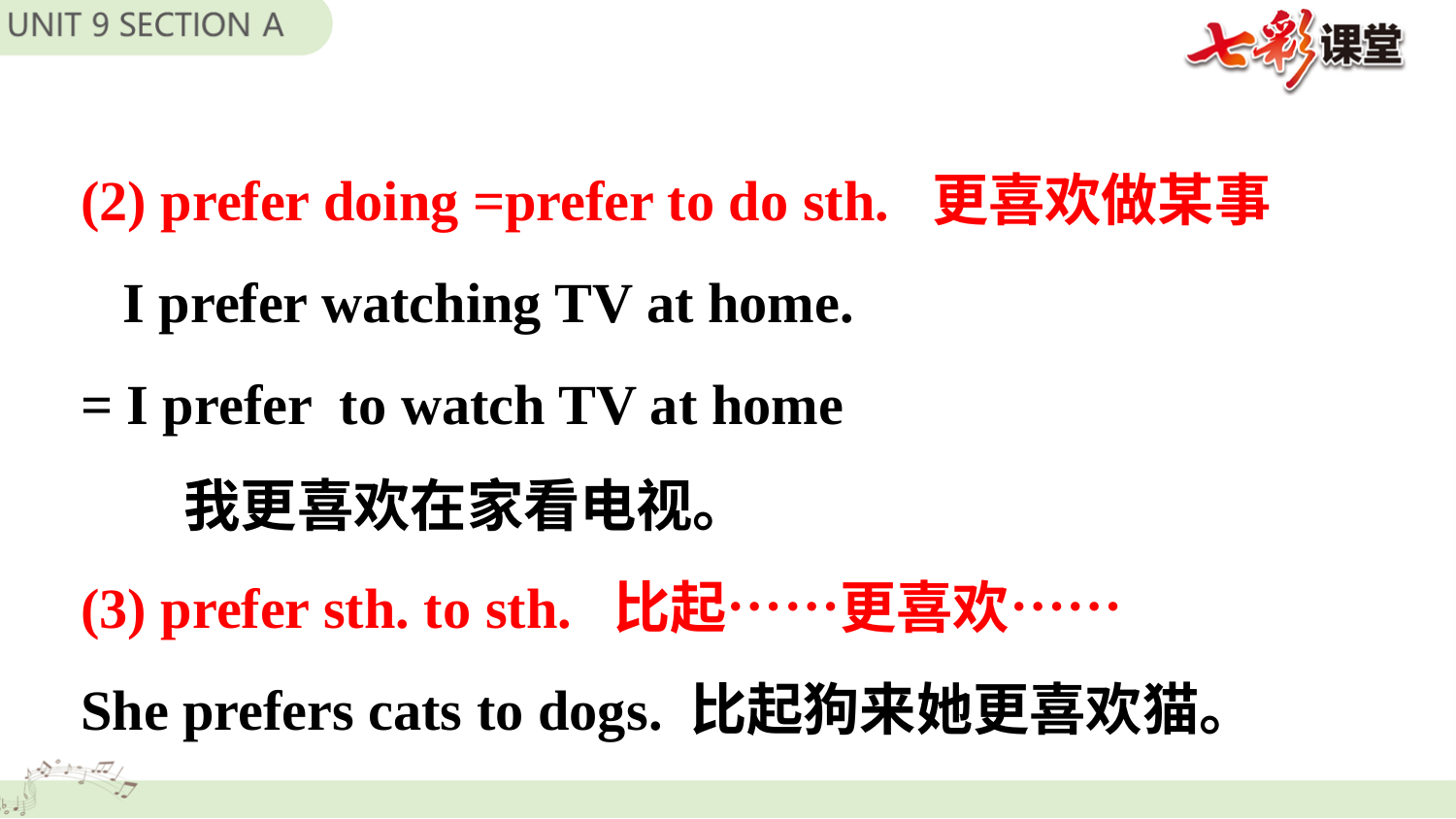

(2) prefer doing =prefer to do sth.  更喜欢做某事
   I prefer watching TV at home.
= I prefer  to watch TV at home
       我更喜欢在家看电视。
(3) prefer sth. to sth.  比起……更喜欢……
She prefers cats to dogs. 比起狗来她更喜欢猫。